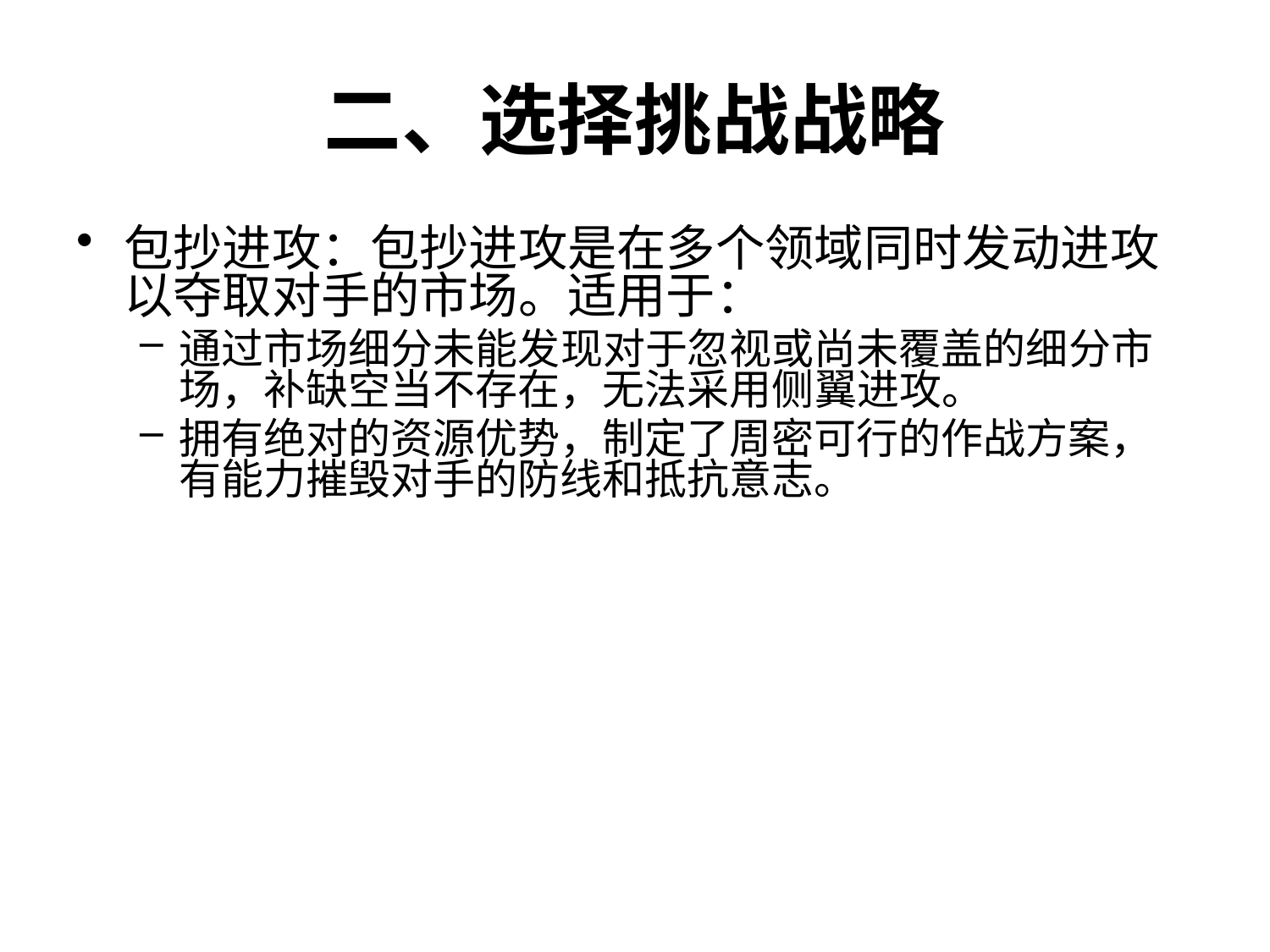

# 二、选择挑战战略
包抄进攻：包抄进攻是在多个领域同时发动进攻以夺取对手的市场。适用于：
通过市场细分未能发现对于忽视或尚未覆盖的细分市场，补缺空当不存在，无法采用侧翼进攻。
拥有绝对的资源优势，制定了周密可行的作战方案，有能力摧毁对手的防线和抵抗意志。